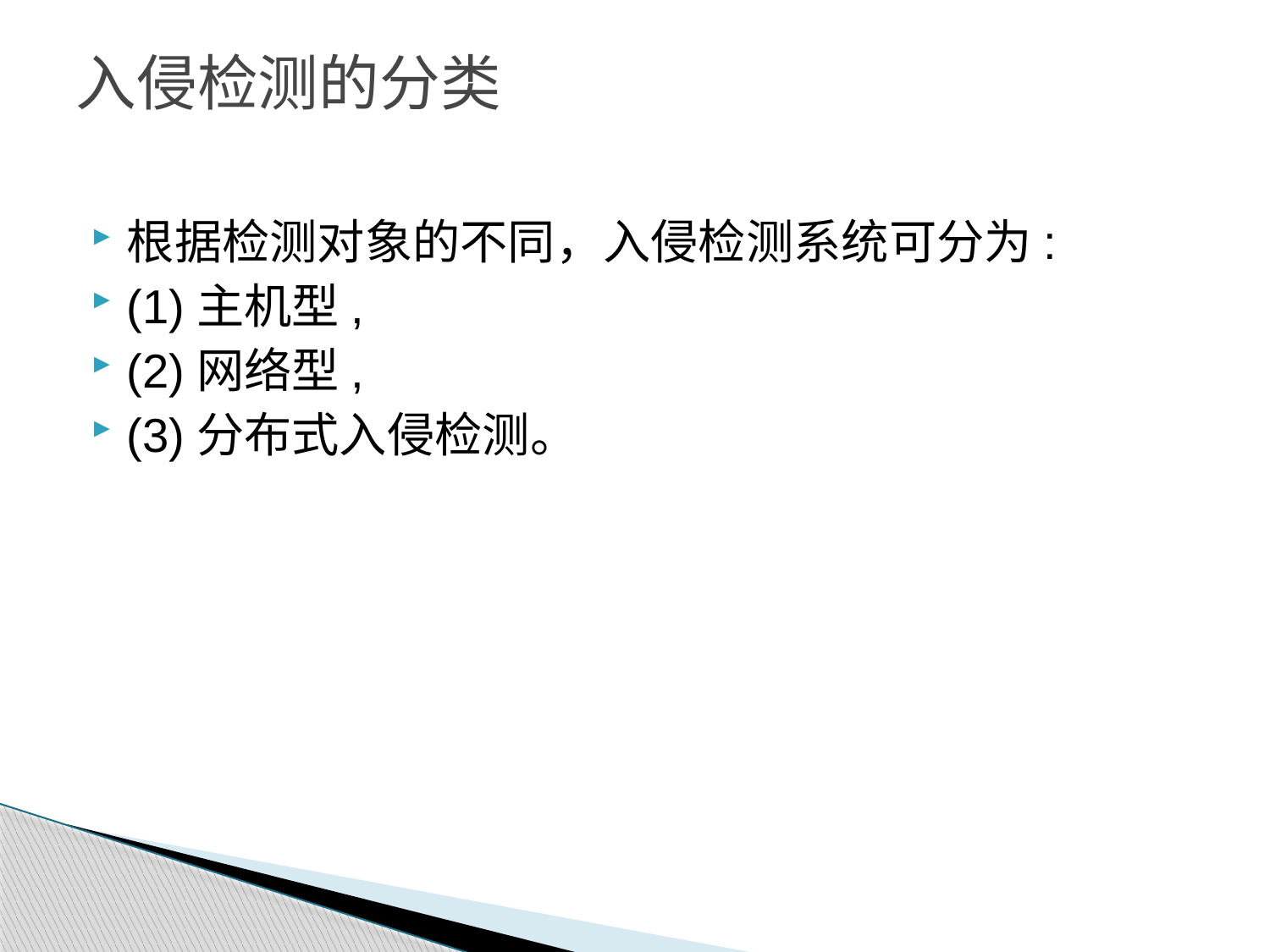

# 入侵检测的分类
根据检测对象的不同，入侵检测系统可分为:
(1)主机型,
(2)网络型,
(3)分布式入侵检测。